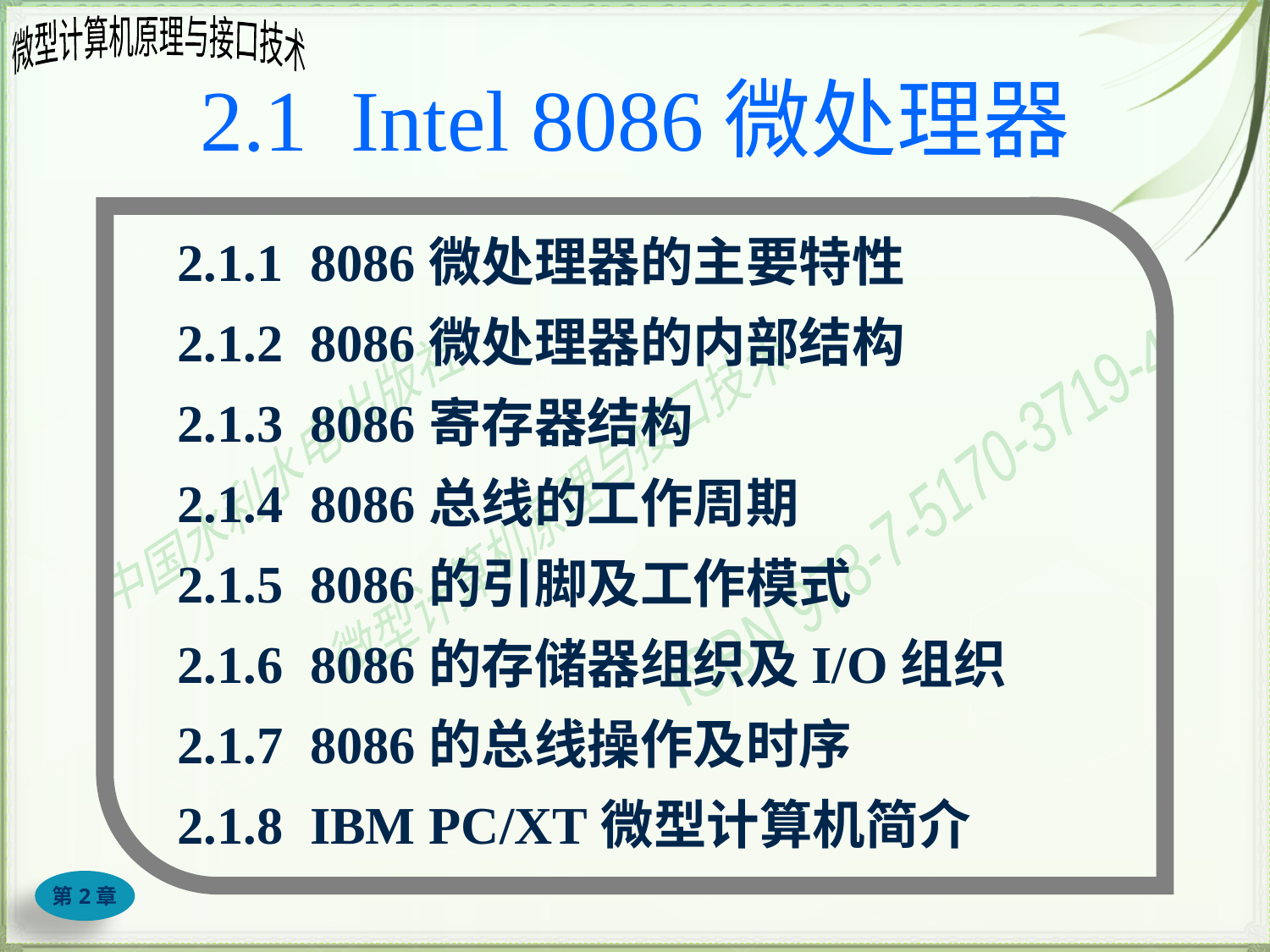

# 2.1  Intel 8086微处理器

2.1.1  8086微处理器的主要特性
2.1.2  8086微处理器的内部结构
2.1.3  8086寄存器结构
2.1.4  8086总线的工作周期
2.1.5  8086的引脚及工作模式
2.1.6  8086的存储器组织及I/O组织
2.1.7  8086的总线操作及时序
2.1.8  IBM PC/XT微型计算机简介